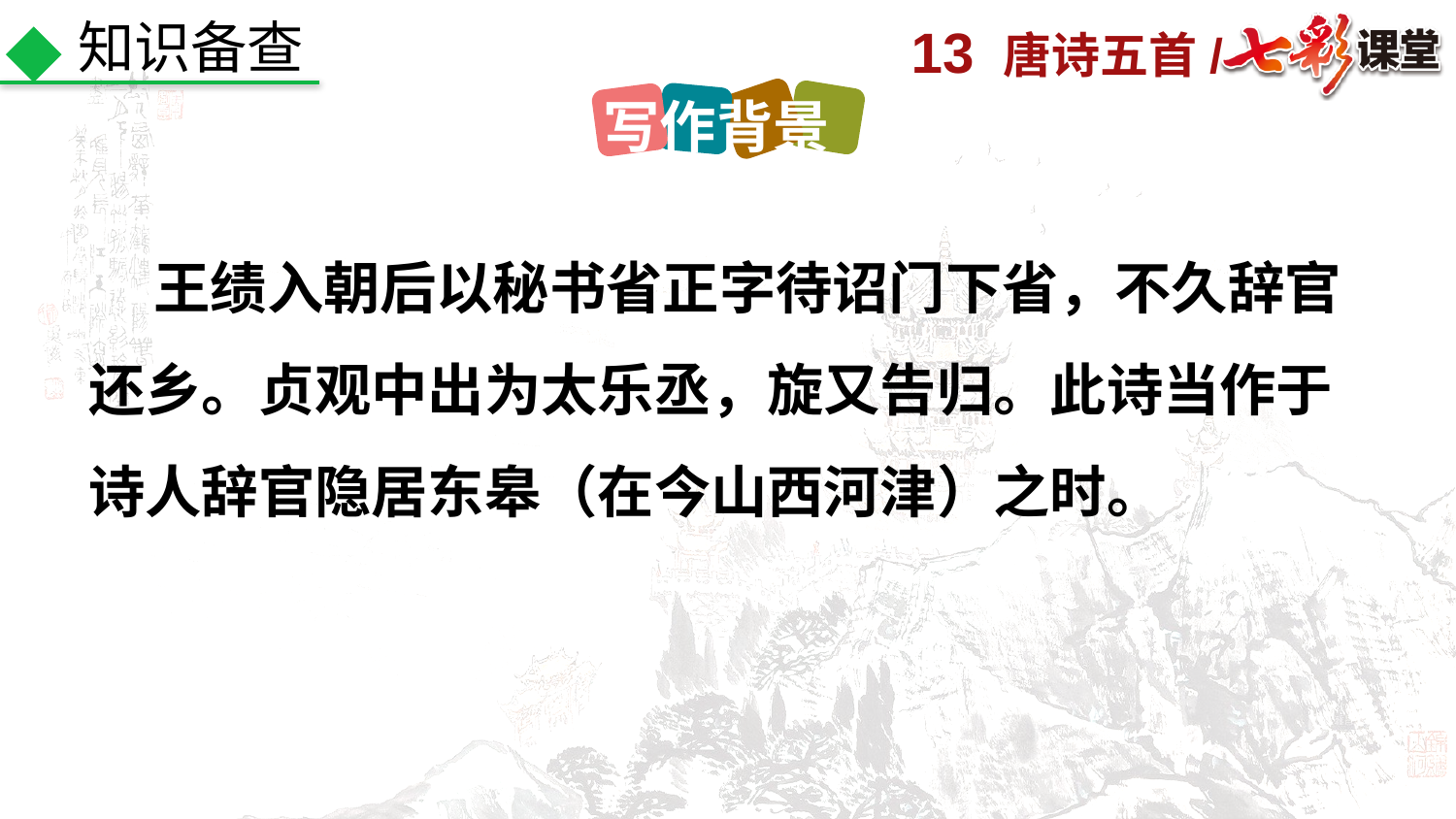

知识备查

写作背景

    王绩入朝后以秘书省正字待诏门下省，不久辞官还乡。贞观中出为太乐丞，旋又告归。此诗当作于诗人辞官隐居东皋（在今山西河津）之时。